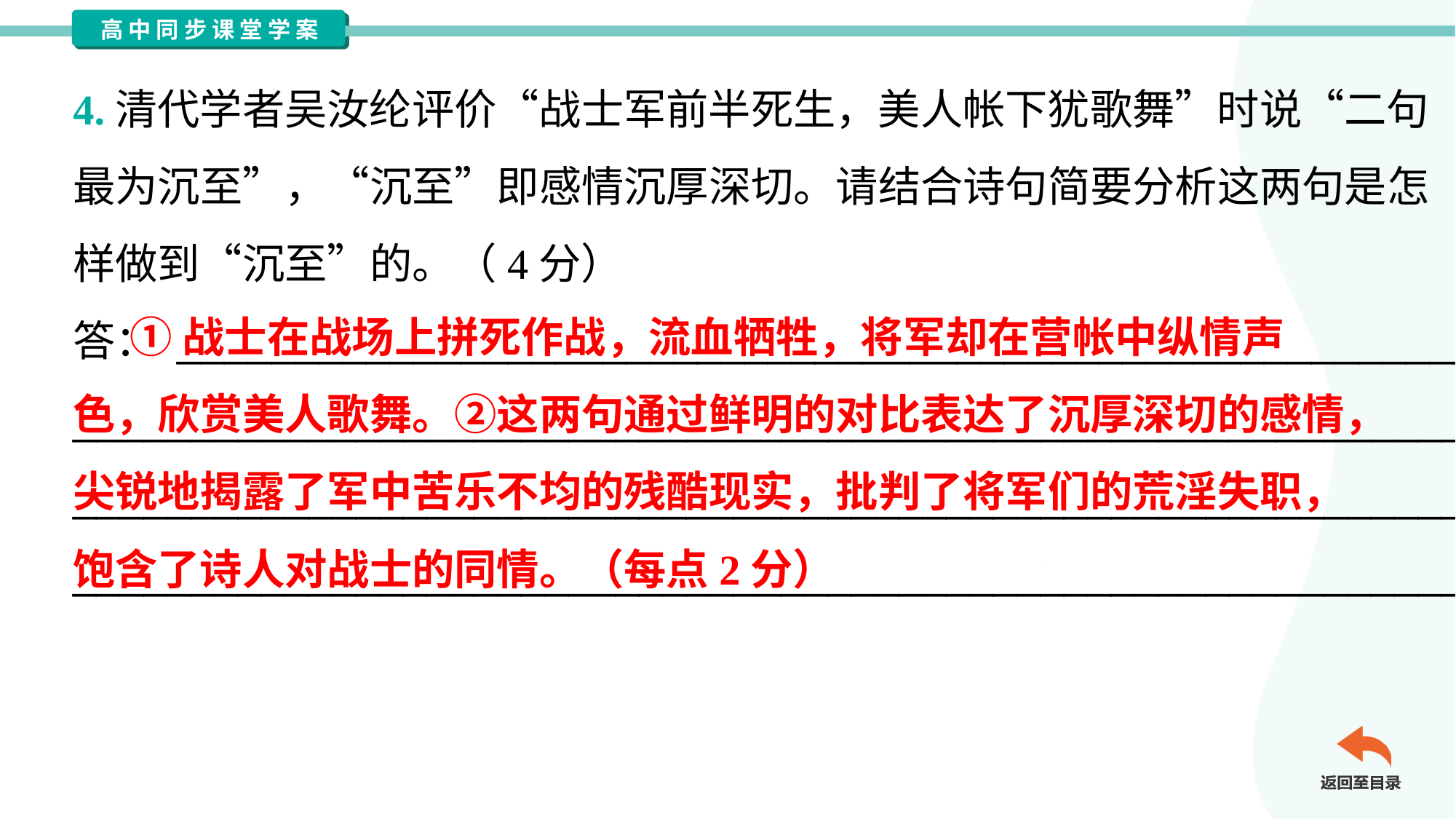

4.清代学者吴汝纶评价“战士军前半死生，美人帐下犹歌舞”时说“二句
最为沉至”，“沉至”即感情沉厚深切。请结合诗句简要分析这两句是怎
样做到“沉至”的。（4分）
答： ________________________________________________________
_____________________________________________________________
_____________________________________________________________
_____________________________________________________________
      ①战士在战场上拼死作战，流血牺牲，将军却在营帐中纵情声
色，欣赏美人歌舞。②这两句通过鲜明的对比表达了沉厚深切的感情，
尖锐地揭露了军中苦乐不均的残酷现实，批判了将军们的荒淫失职，
饱含了诗人对战士的同情。（每点2分）